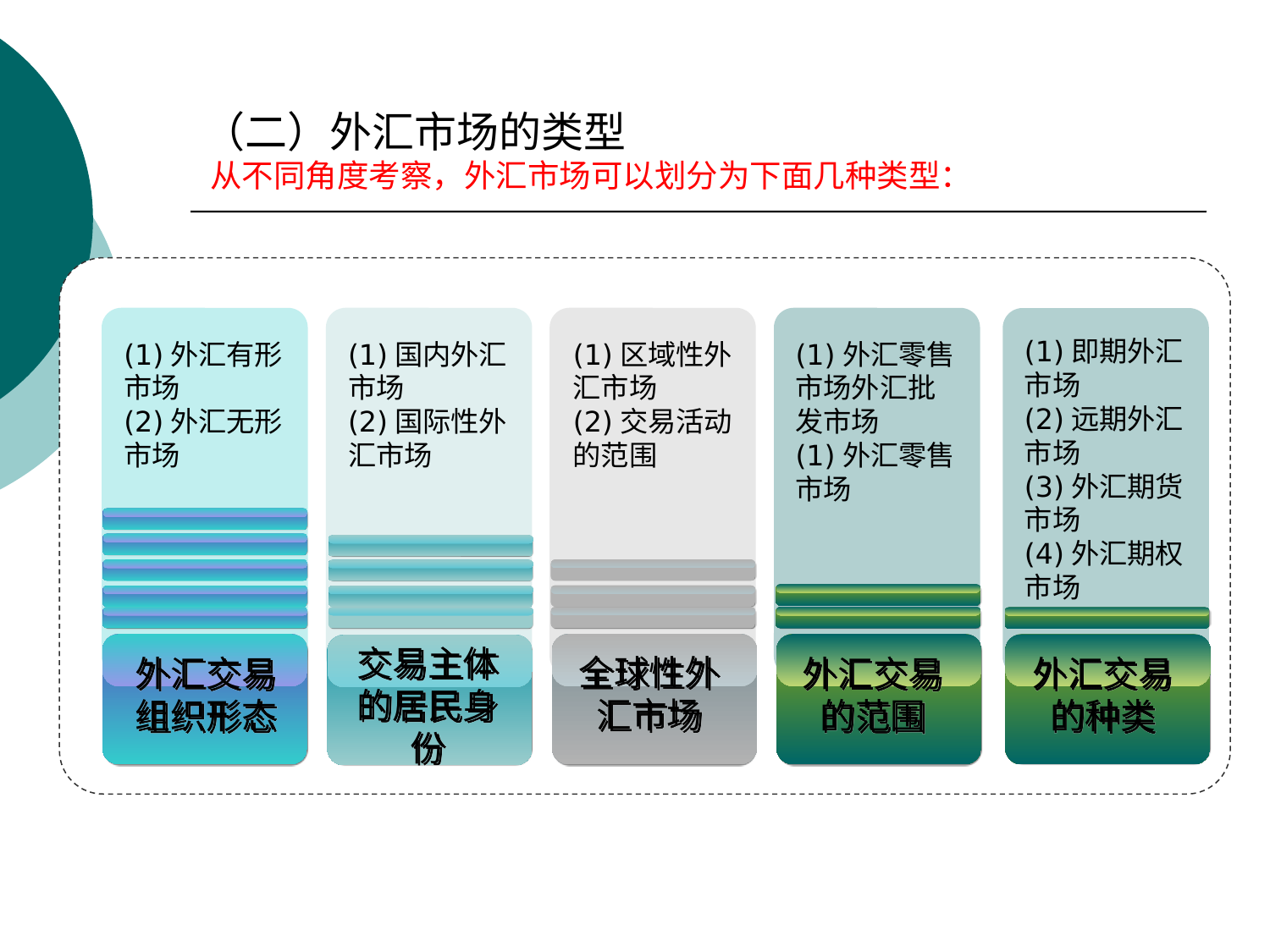

# （二）外汇市场的类型 从不同角度考察，外汇市场可以划分为下面几种类型：

(1)即期外汇市场
(2)远期外汇市场
(3)外汇期货市场
(4)外汇期权市场
(1)外汇有形市场
(2)外汇无形市场
(1)国内外汇市场
(2)国际性外汇市场
(1)区域性外汇市场
(2)交易活动的范围
(1)外汇零售市场外汇批发市场
(1)外汇零售市场

交易主体的居民身份
全球性外汇市场
外汇交易
组织形态
外汇交易的范围
外汇交易的种类